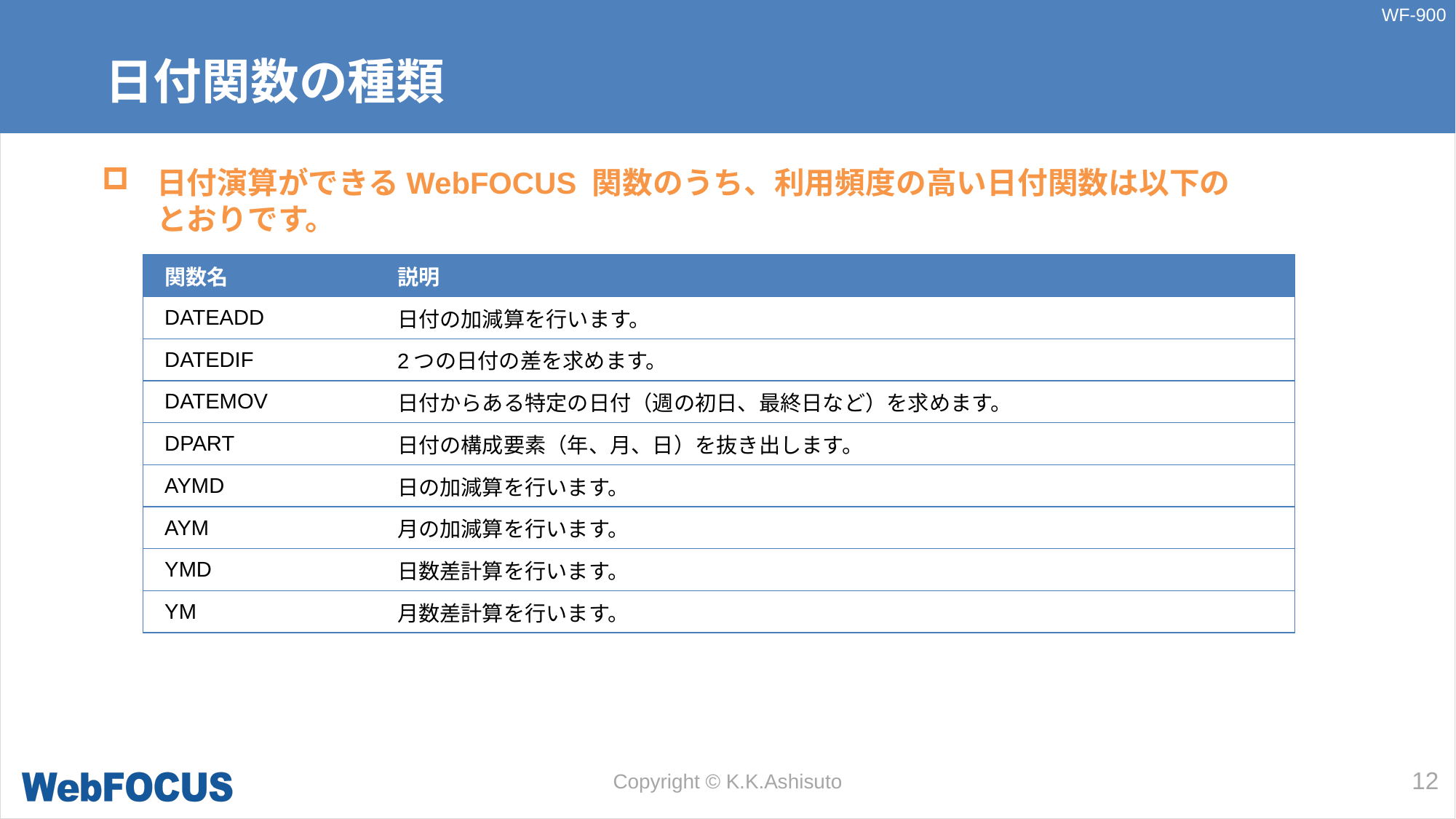

# 日付関数の種類
日付演算ができるWebFOCUS 関数のうち、利用頻度の高い日付関数は以下の
とおりです。

| 関数名 | 説明 |
| --- | --- |
| DATEADD | 日付の加減算を行います。 |
| DATEDIF | 2つの日付の差を求めます。 |
| DATEMOV | 日付からある特定の日付（週の初日、最終日など）を求めます。 |
| DPART | 日付の構成要素（年、月、日）を抜き出します。 |
| AYMD | 日の加減算を行います。 |
| AYM | 月の加減算を行います。 |
| YMD | 日数差計算を行います。 |
| YM | 月数差計算を行います。 |